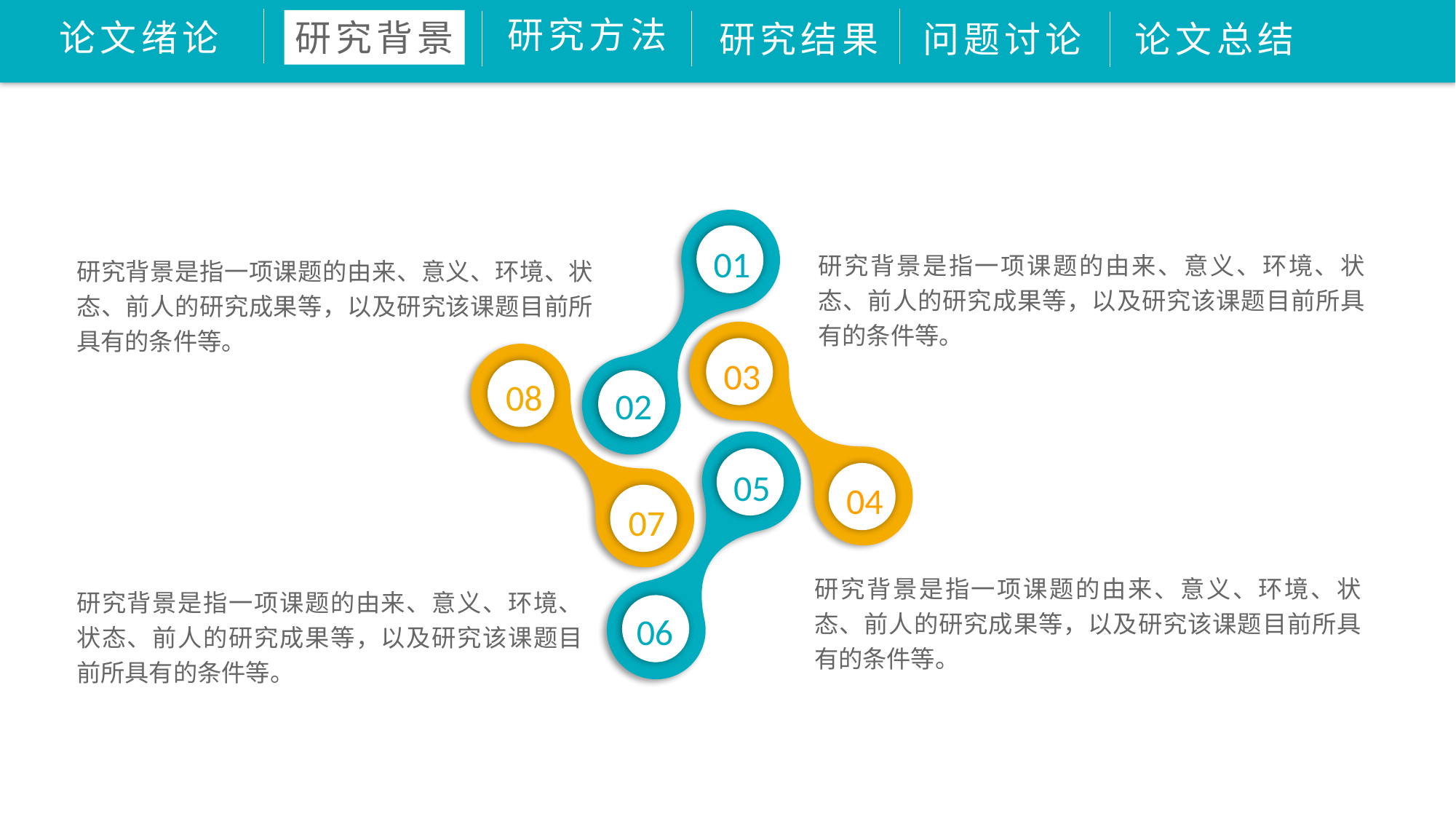

研究方法
论文绪论
研究背景

研究结果
问题讨论
论文总结

01
02
研究背景是指一项课题的由来、意义、环境、状态、前人的研究成果等，以及研究该课题目前所具有的条件等。
研究背景是指一项课题的由来、意义、环境、状态、前人的研究成果等，以及研究该课题目前所具有的条件等。

03
04

08
07

05
06
研究背景是指一项课题的由来、意义、环境、状态、前人的研究成果等，以及研究该课题目前所具有的条件等。
研究背景是指一项课题的由来、意义、环境、状态、前人的研究成果等，以及研究该课题目前所具有的条件等。